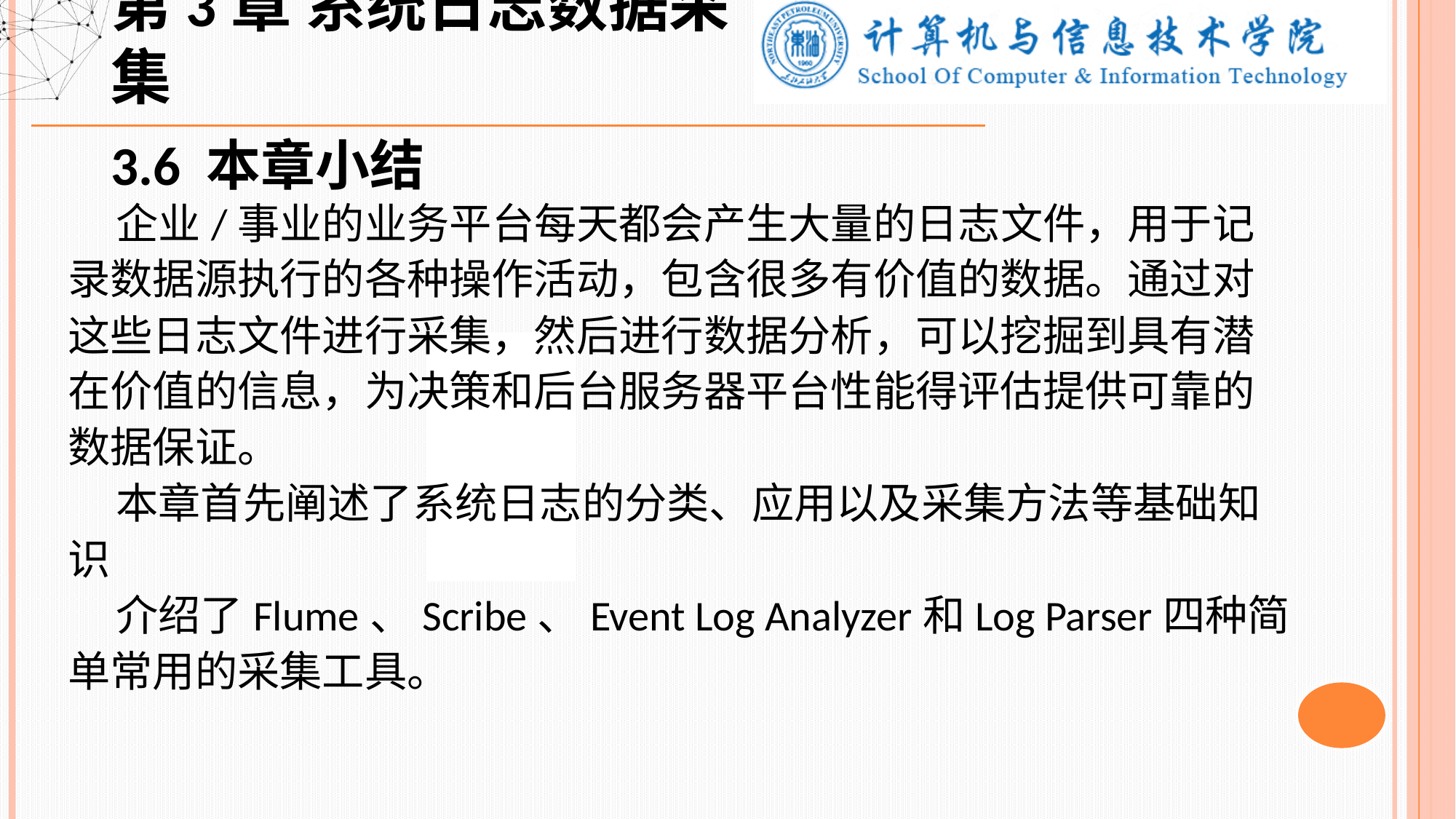

第3章 系统日志数据采集
3.6 本章小结
    企业/事业的业务平台每天都会产生大量的日志文件，用于记录数据源执行的各种操作活动，包含很多有价值的数据。通过对这些日志文件进行采集，然后进行数据分析，可以挖掘到具有潜在价值的信息，为决策和后台服务器平台性能得评估提供可靠的数据保证。
    本章首先阐述了系统日志的分类、应用以及采集方法等基础知识
    介绍了Flume、Scribe、Event Log Analyzer和Log Parser四种简单常用的采集工具。